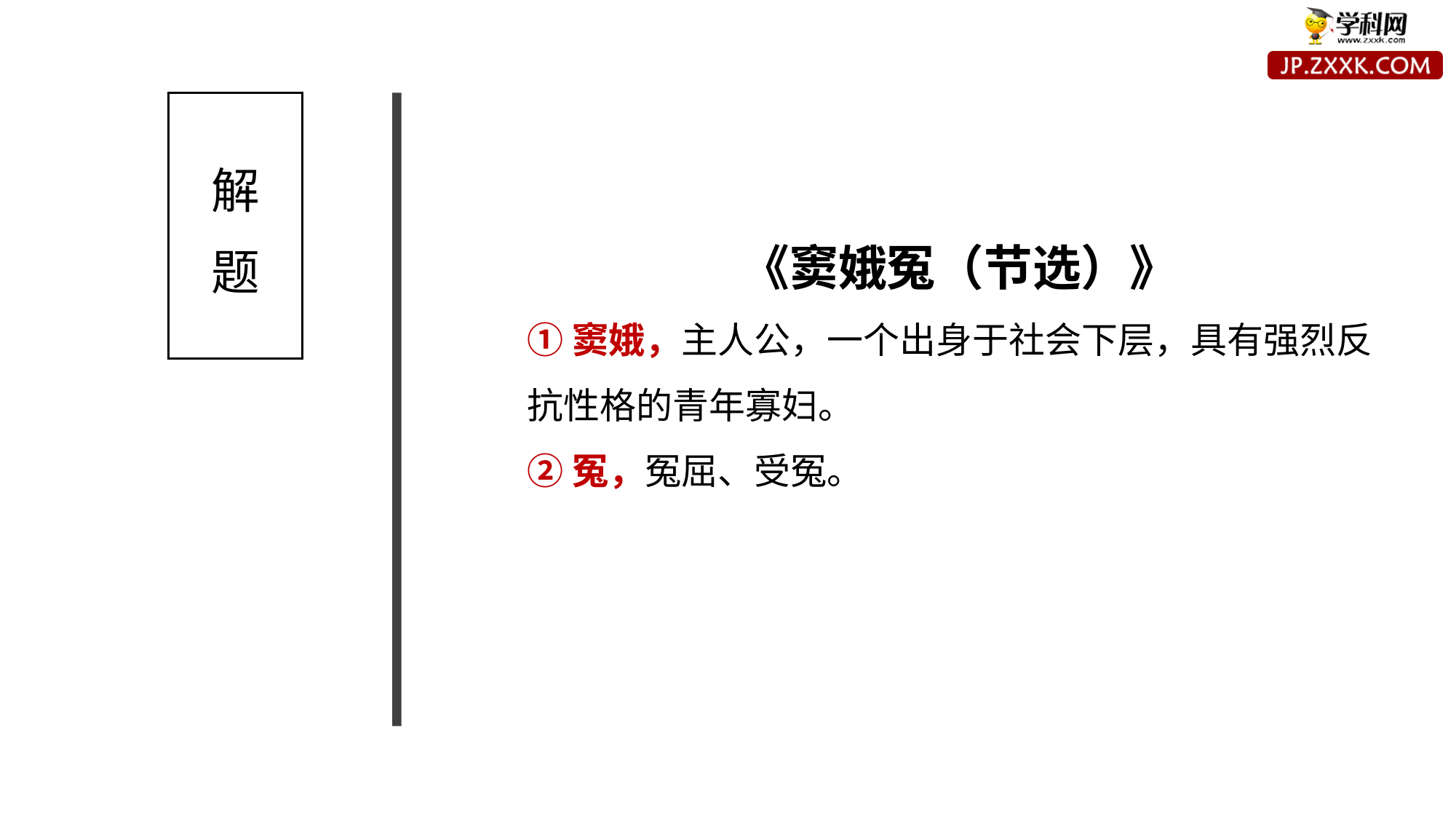

解题
《窦娥冤（节选）》
①窦娥，主人公，一个出身于社会下层，具有强烈反抗性格的青年寡妇。
②冤，冤屈、受冤。